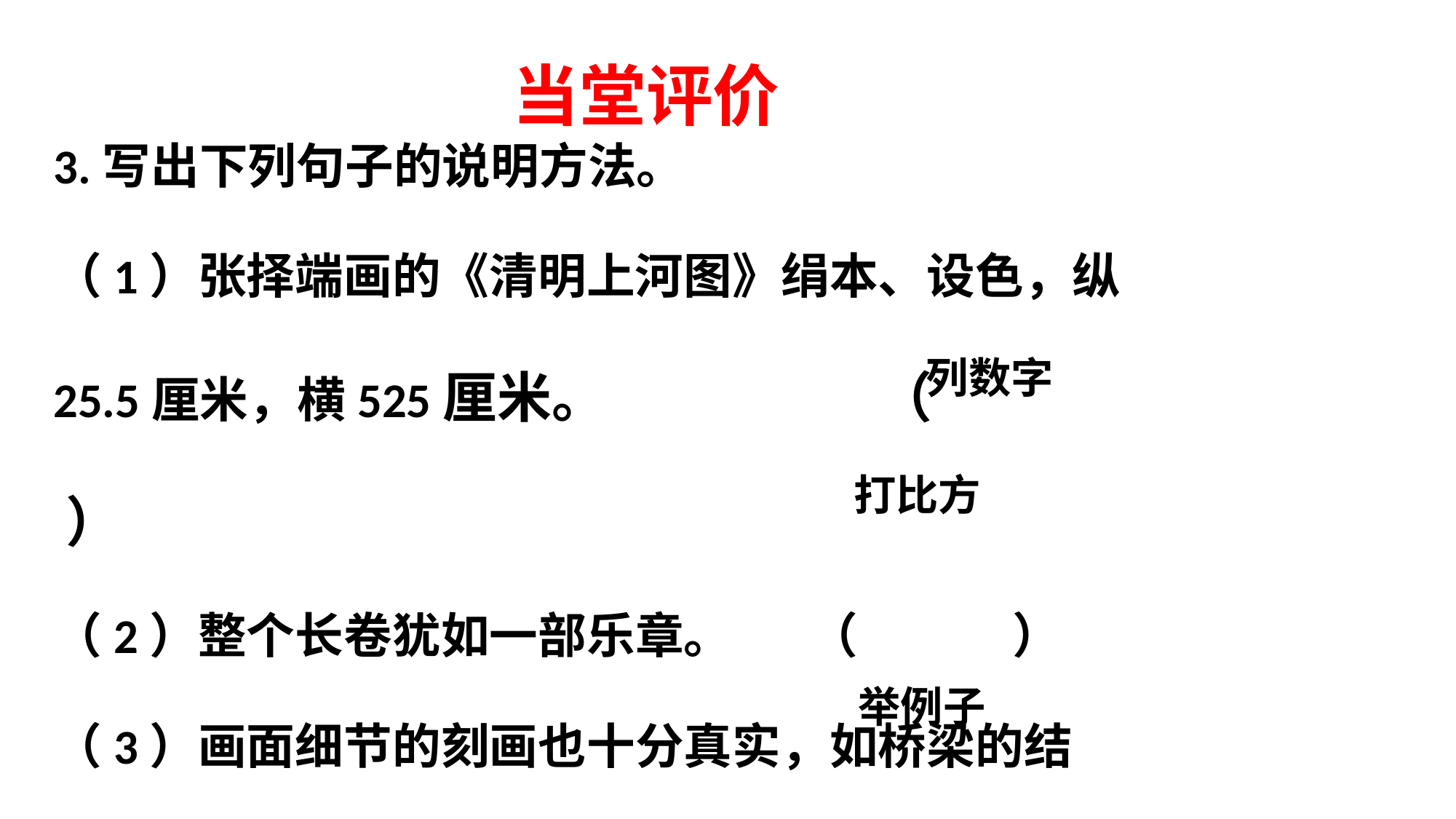

当堂评价
3.写出下列句子的说明方法。
（1）张择端画的《清明上河图》绢本、设色，纵25.5厘米，横525厘米。                      （             ）
（2）整个长卷犹如一部乐章。       （              ）
（3）画面细节的刻画也十分真实，如桥梁的结构，车马的样式……                                       （              ）
列数字
打比方
举例子